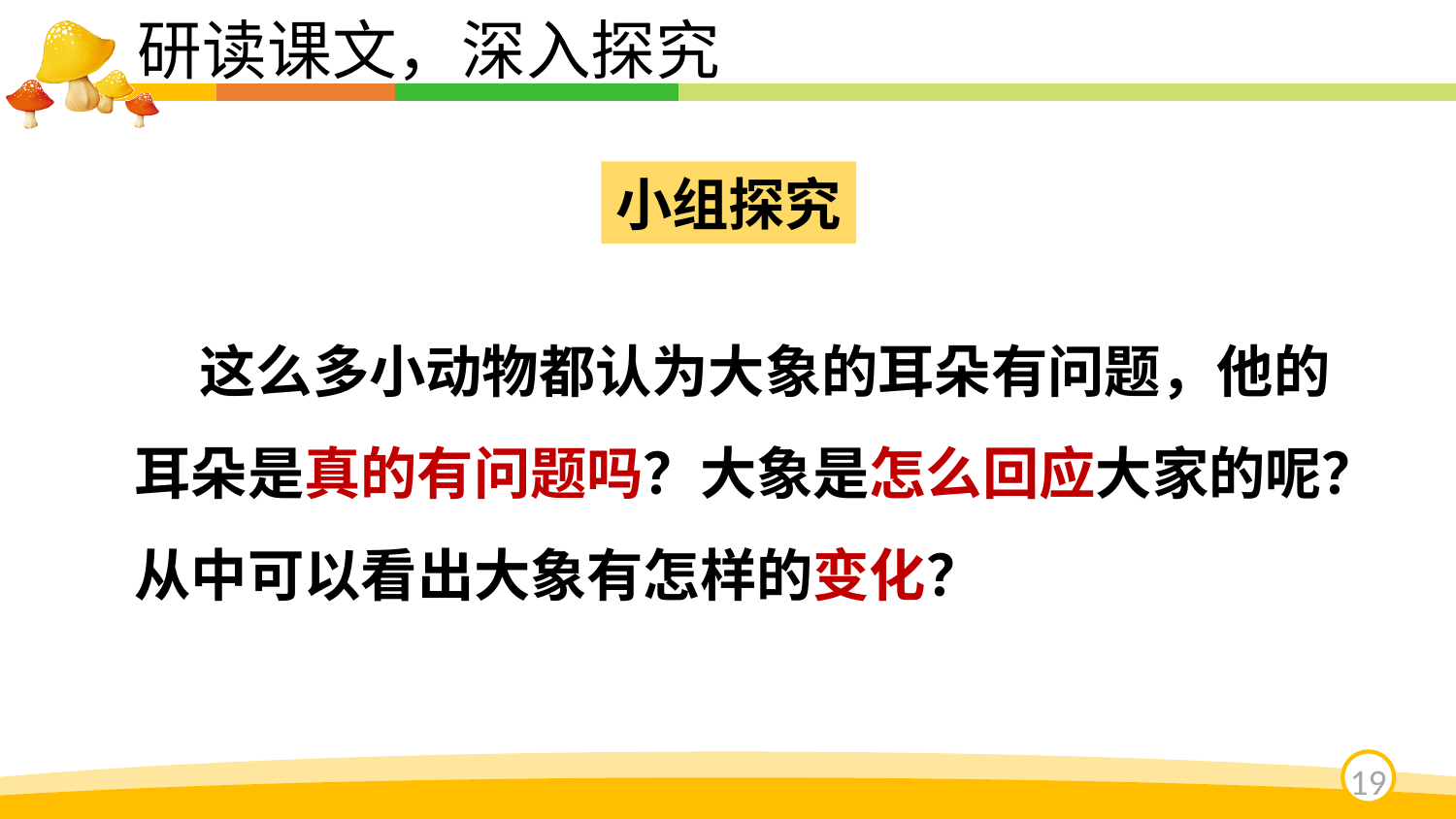

研读课文，深入探究
小组探究
    这么多小动物都认为大象的耳朵有问题，他的耳朵是真的有问题吗？大象是怎么回应大家的呢？从中可以看出大象有怎样的变化？